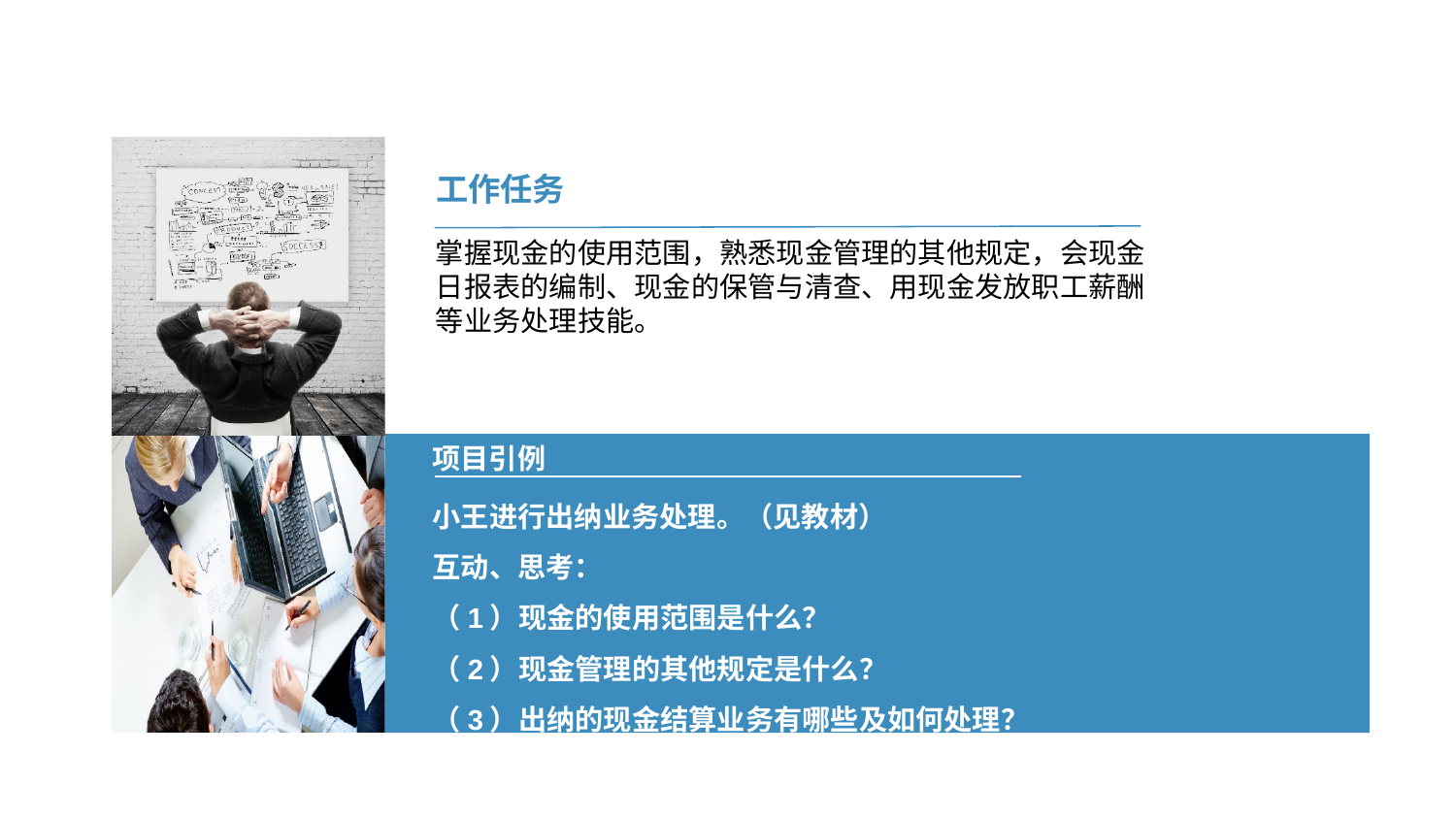

工作任务
掌握现金的使用范围，熟悉现金管理的其他规定，会现金日报表的编制、现金的保管与清查、用现金发放职工薪酬等业务处理技能。

项目引例
小王进行出纳业务处理。（见教材）
互动、思考：
（1）现金的使用范围是什么？
（2）现金管理的其他规定是什么？
（3）出纳的现金结算业务有哪些及如何处理？